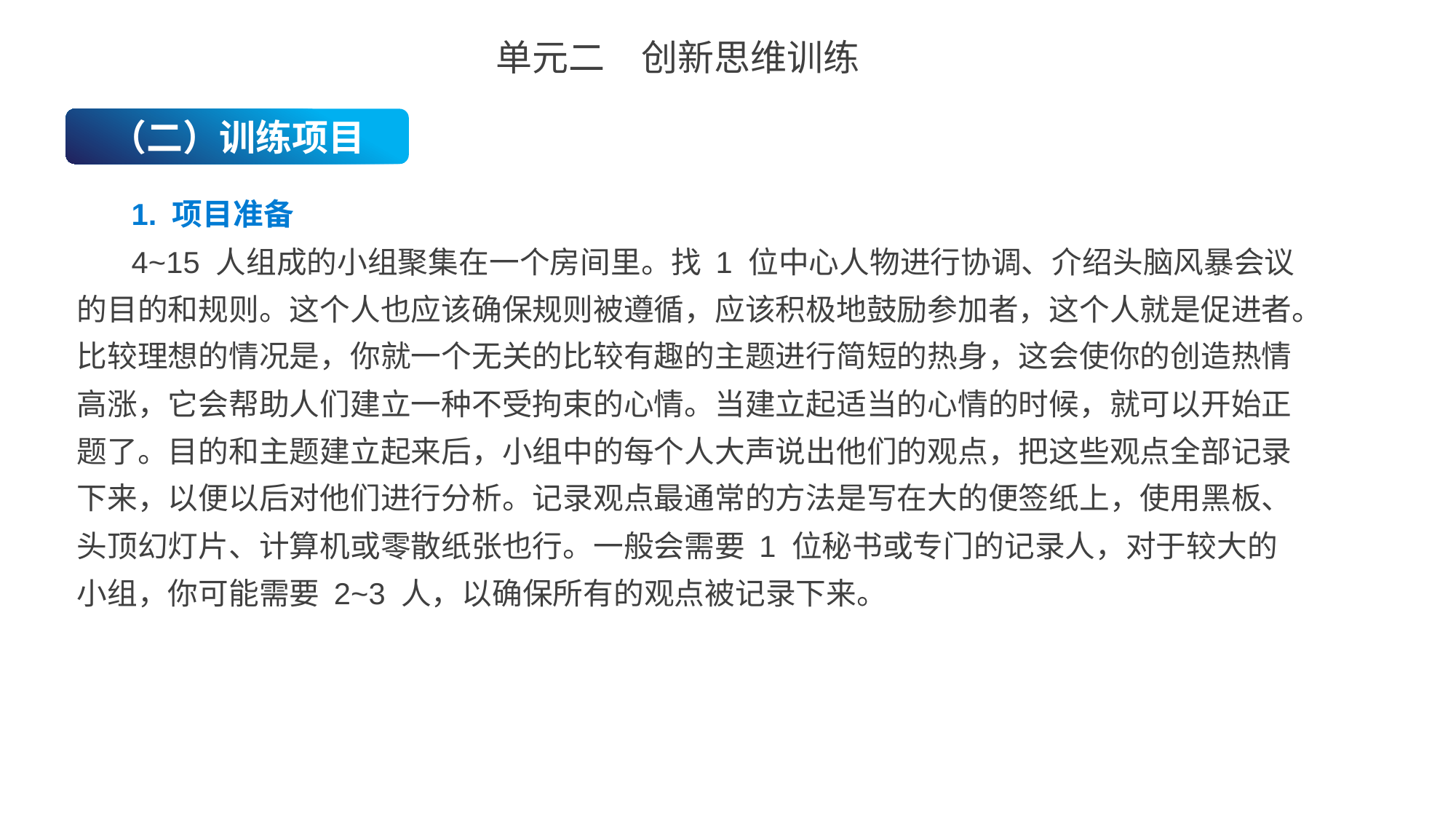

单元二　创新思维训练
（二）训练项目
1. 项目准备
4~15 人组成的小组聚集在一个房间里。找 1 位中心人物进行协调、介绍头脑风暴会议的目的和规则。这个人也应该确保规则被遵循，应该积极地鼓励参加者，这个人就是促进者。比较理想的情况是，你就一个无关的比较有趣的主题进行简短的热身，这会使你的创造热情高涨，它会帮助人们建立一种不受拘束的心情。当建立起适当的心情的时候，就可以开始正题了。目的和主题建立起来后，小组中的每个人大声说出他们的观点，把这些观点全部记录下来，以便以后对他们进行分析。记录观点最通常的方法是写在大的便签纸上，使用黑板、头顶幻灯片、计算机或零散纸张也行。一般会需要 1 位秘书或专门的记录人，对于较大的小组，你可能需要 2~3 人，以确保所有的观点被记录下来。